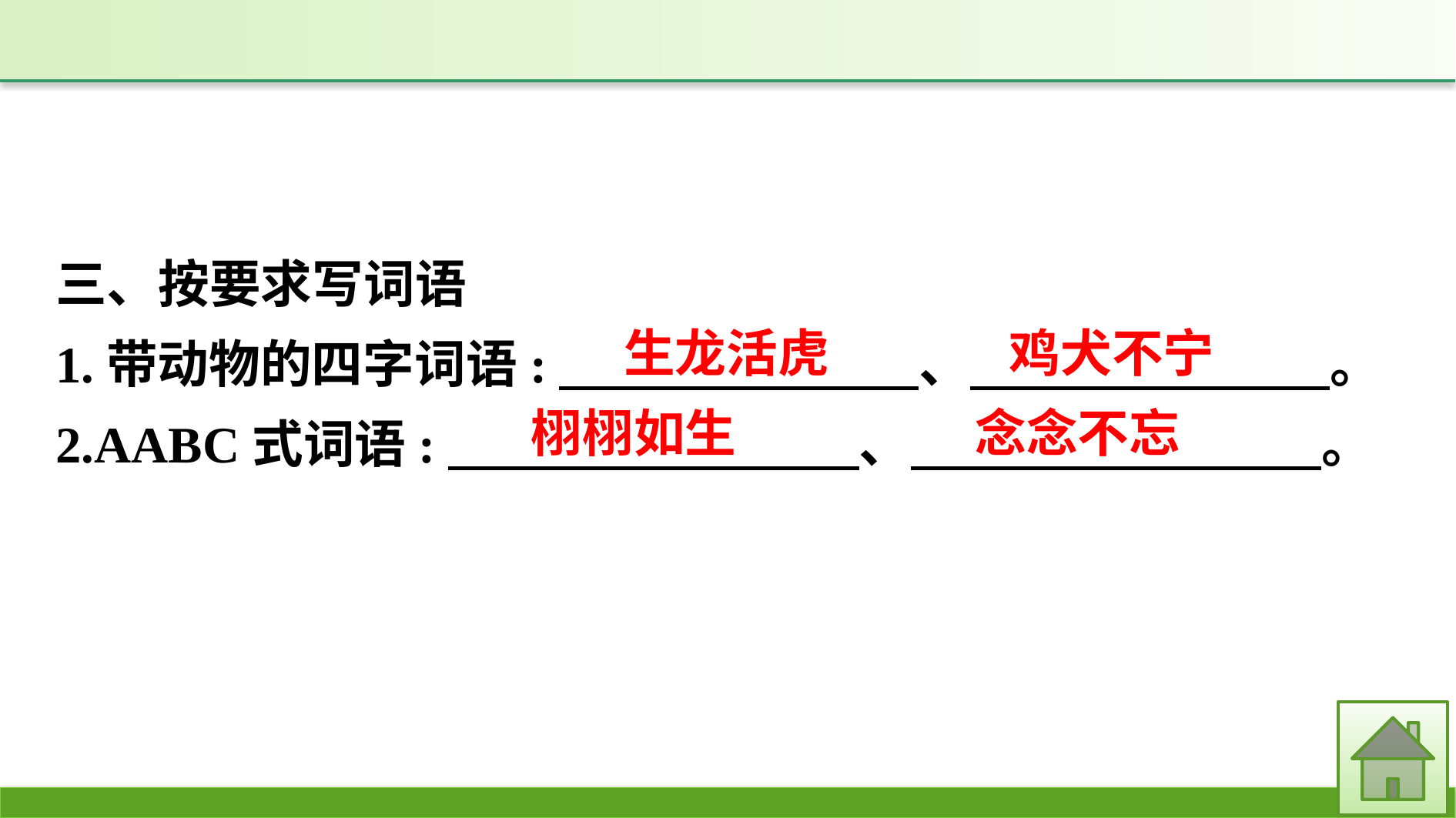

三、按要求写词语
1.带动物的四字词语:　　　　　　　、　　　　　　　。
2.AABC式词语:　　　　　　　　、　　　　　　　　。
生龙活虎　           鸡犬不宁
栩栩如生　                念念不忘